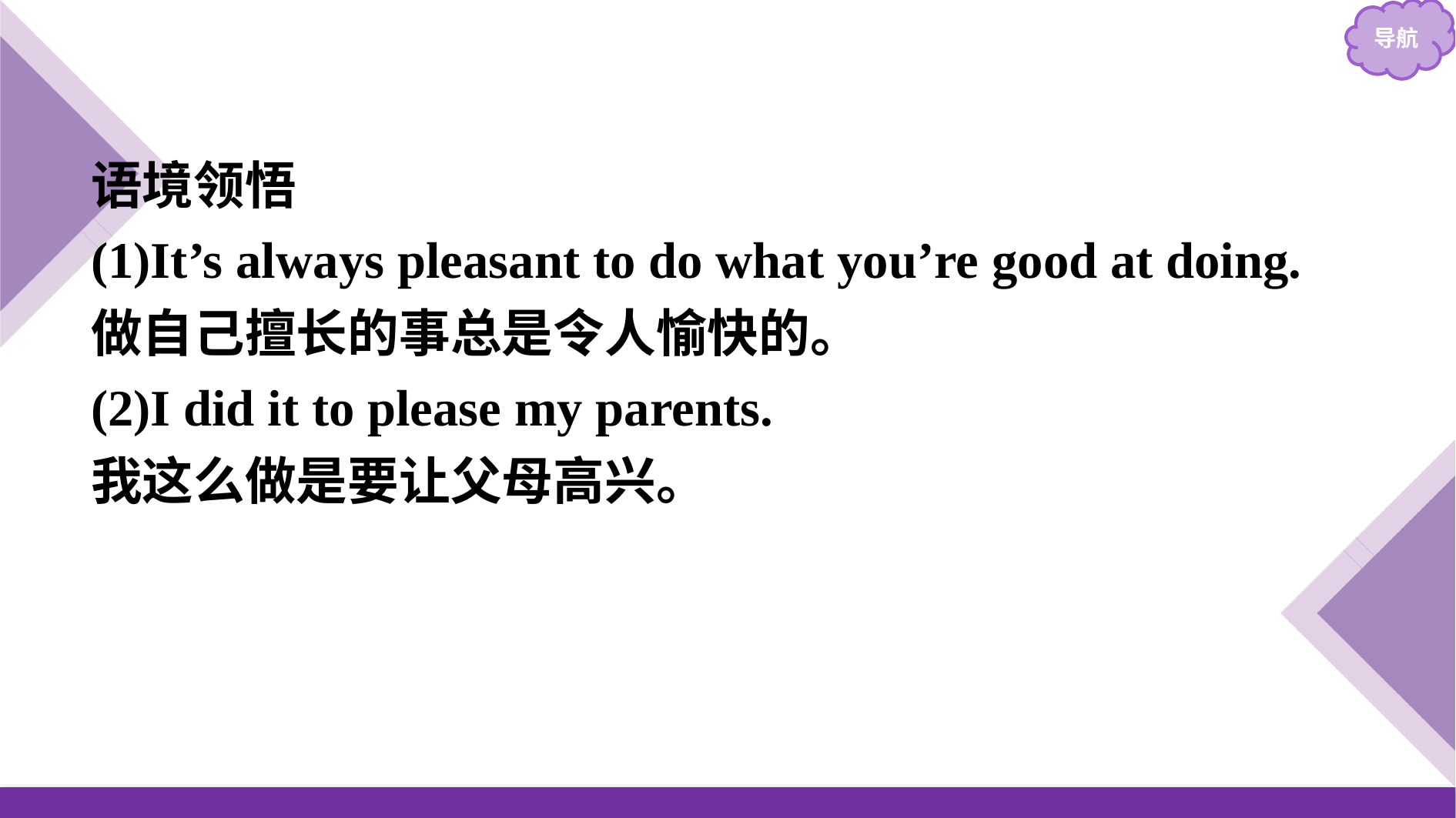

语境领悟
(1)It’s always pleasant to do what you’re good at doing.
做自己擅长的事总是令人愉快的。
(2)I did it to please my parents.
我这么做是要让父母高兴。